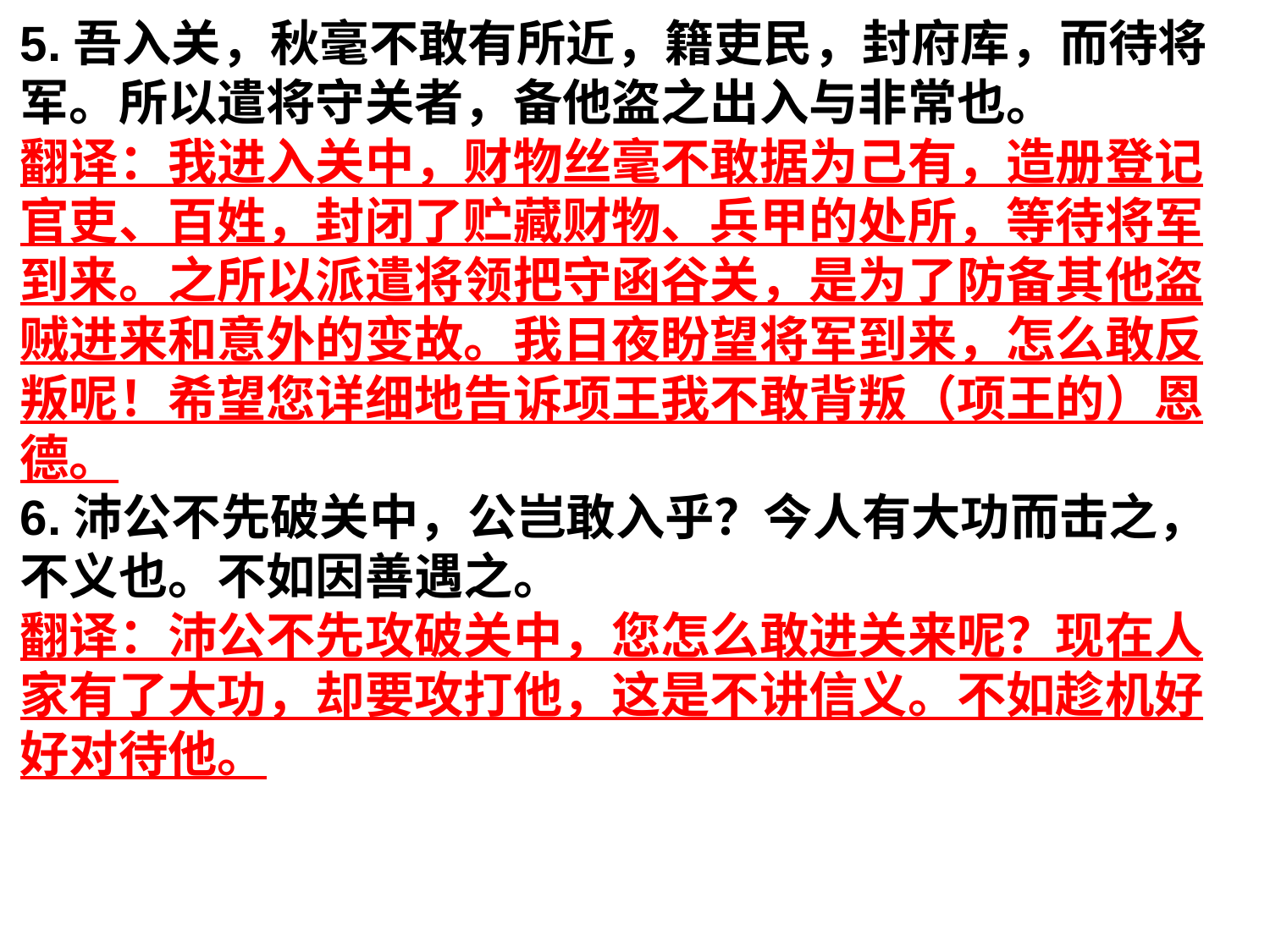

5.吾入关，秋毫不敢有所近，籍吏民，封府库，而待将军。所以遣将守关者，备他盗之出入与非常也。
翻译：我进入关中，财物丝毫不敢据为己有，造册登记官吏、百姓，封闭了贮藏财物、兵甲的处所，等待将军到来。之所以派遣将领把守函谷关，是为了防备其他盗贼进来和意外的变故。我日夜盼望将军到来，怎么敢反叛呢！希望您详细地告诉项王我不敢背叛（项王的）恩德。
6.沛公不先破关中，公岂敢入乎？今人有大功而击之，不义也。不如因善遇之。
翻译：沛公不先攻破关中，您怎么敢进关来呢？现在人家有了大功，却要攻打他，这是不讲信义。不如趁机好好对待他。